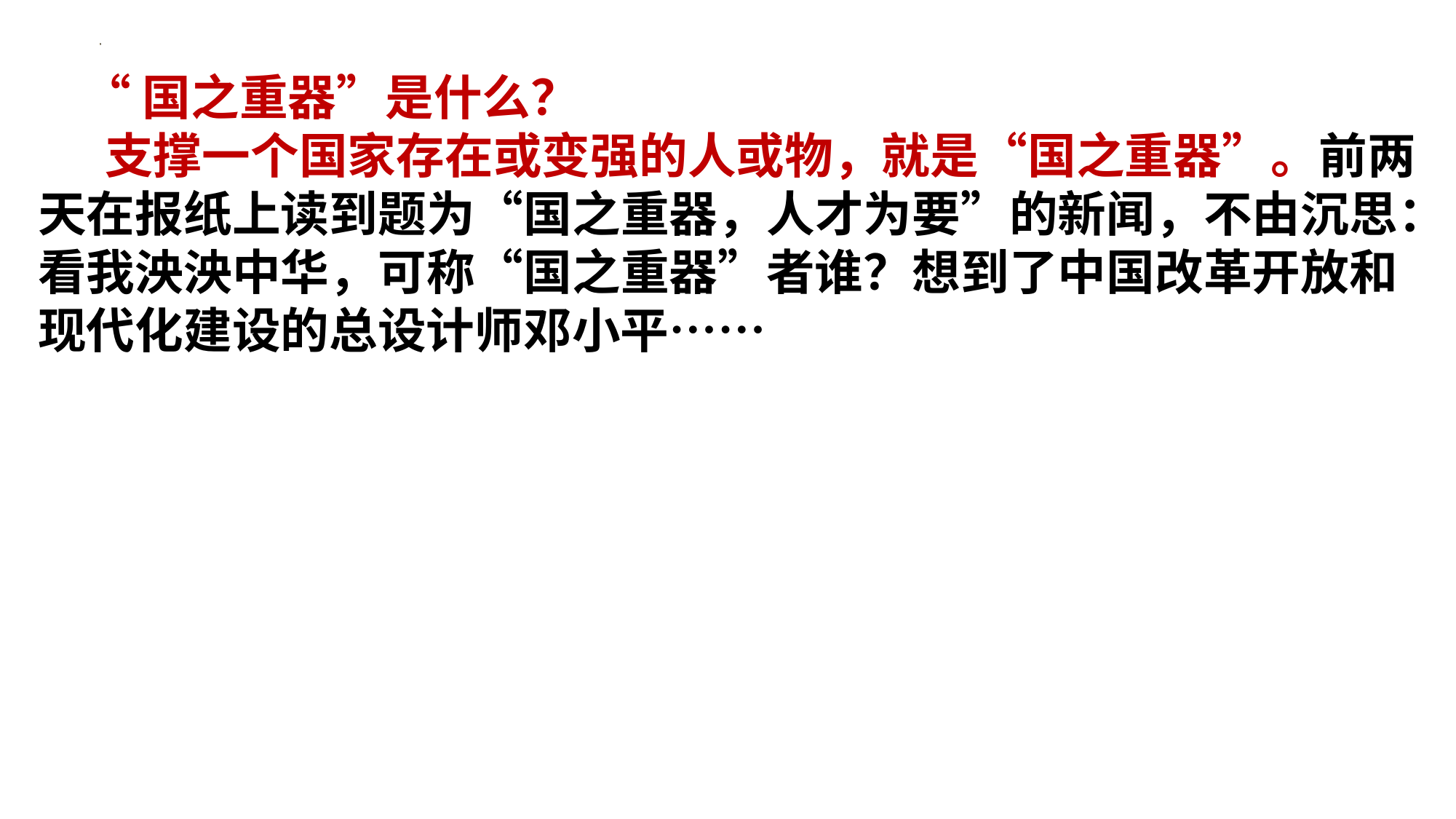

“国之重器”是什么？
     支撑一个国家存在或变强的人或物，就是“国之重器”。前两天在报纸上读到题为“国之重器，人才为要”的新闻，不由沉思：看我泱泱中华，可称“国之重器”者谁？想到了中国改革开放和现代化建设的总设计师邓小平……